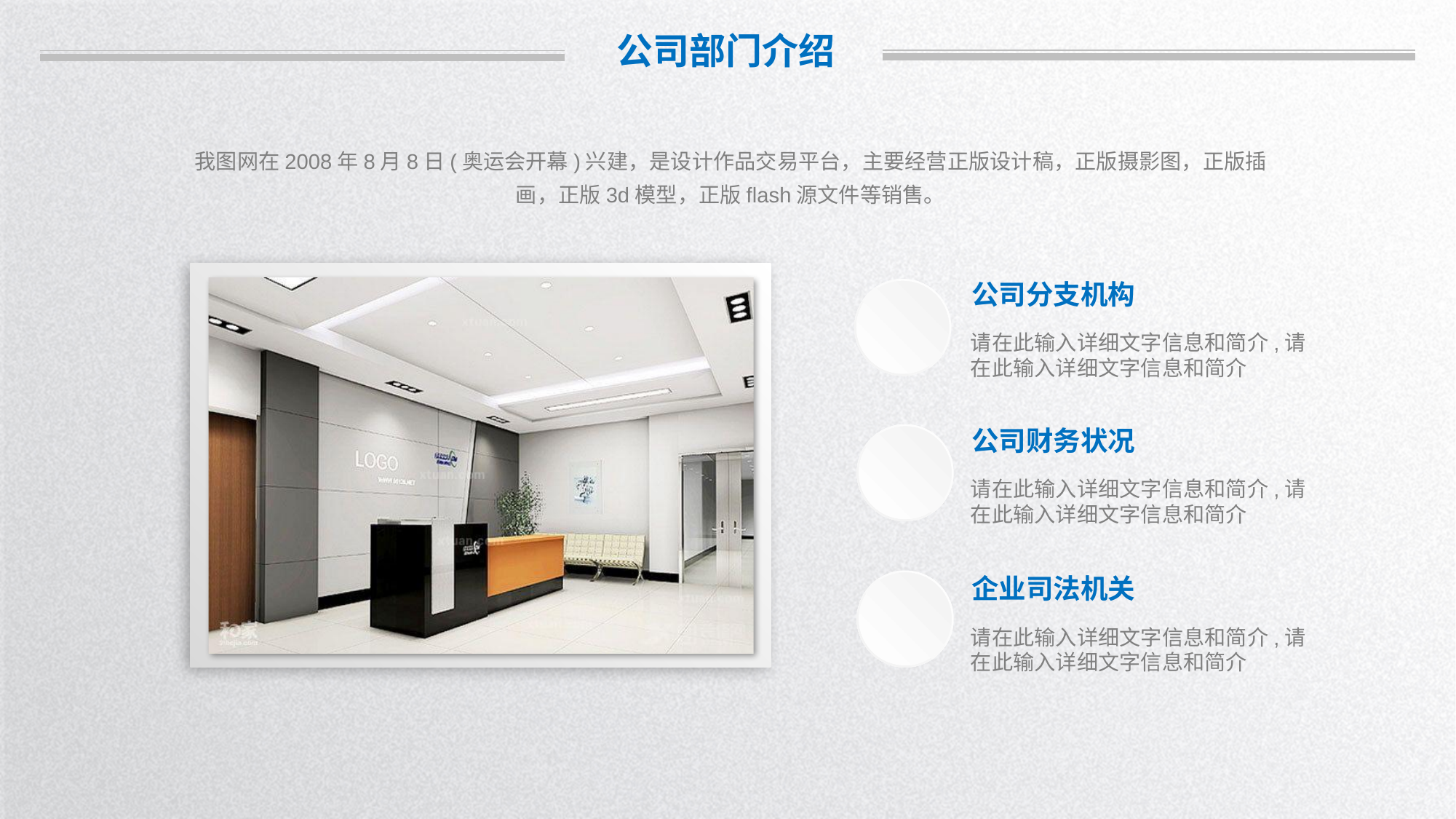

公司部门介绍
我图网在2008年8月8日(奥运会开幕)兴建，是设计作品交易平台，主要经营正版设计稿，正版摄影图，正版插画，正版3d模型，正版flash源文件等销售。

公司分支机构
请在此输入详细文字信息和简介,请在此输入详细文字信息和简介

公司财务状况
请在此输入详细文字信息和简介,请在此输入详细文字信息和简介

企业司法机关
请在此输入详细文字信息和简介,请在此输入详细文字信息和简介